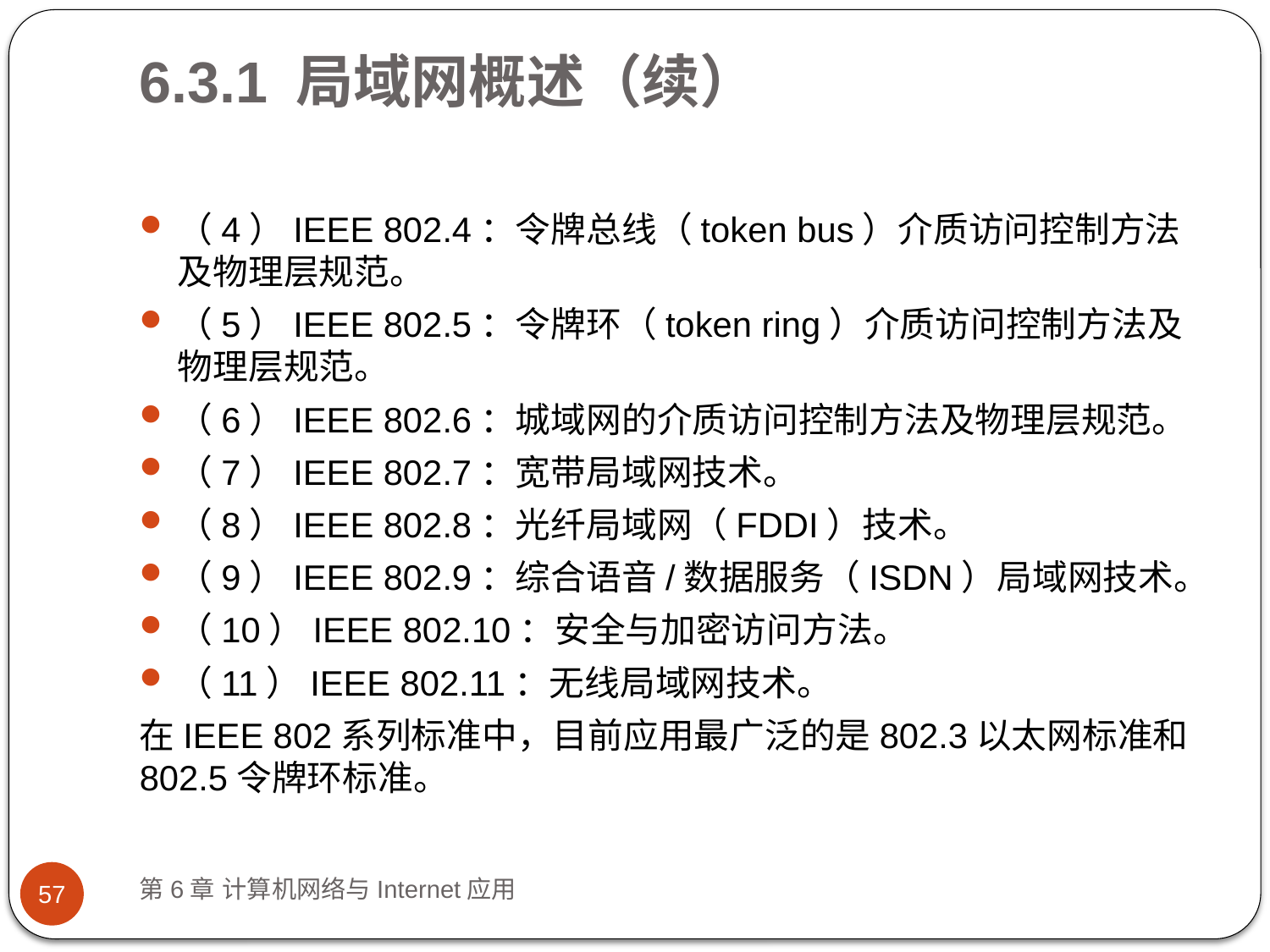

# 6.3.1 局域网概述（续）
（4）IEEE 802.4：令牌总线（token bus）介质访问控制方法及物理层规范。
（5）IEEE 802.5：令牌环（token ring）介质访问控制方法及物理层规范。
（6）IEEE 802.6：城域网的介质访问控制方法及物理层规范。
（7）IEEE 802.7：宽带局域网技术。
（8）IEEE 802.8：光纤局域网（FDDI）技术。
（9）IEEE 802.9：综合语音/数据服务（ISDN）局域网技术。
（10）IEEE 802.10：安全与加密访问方法。
（11）IEEE 802.11：无线局域网技术。
在IEEE 802系列标准中，目前应用最广泛的是802.3以太网标准和802.5令牌环标准。

第6章 计算机网络与Internet应用
57